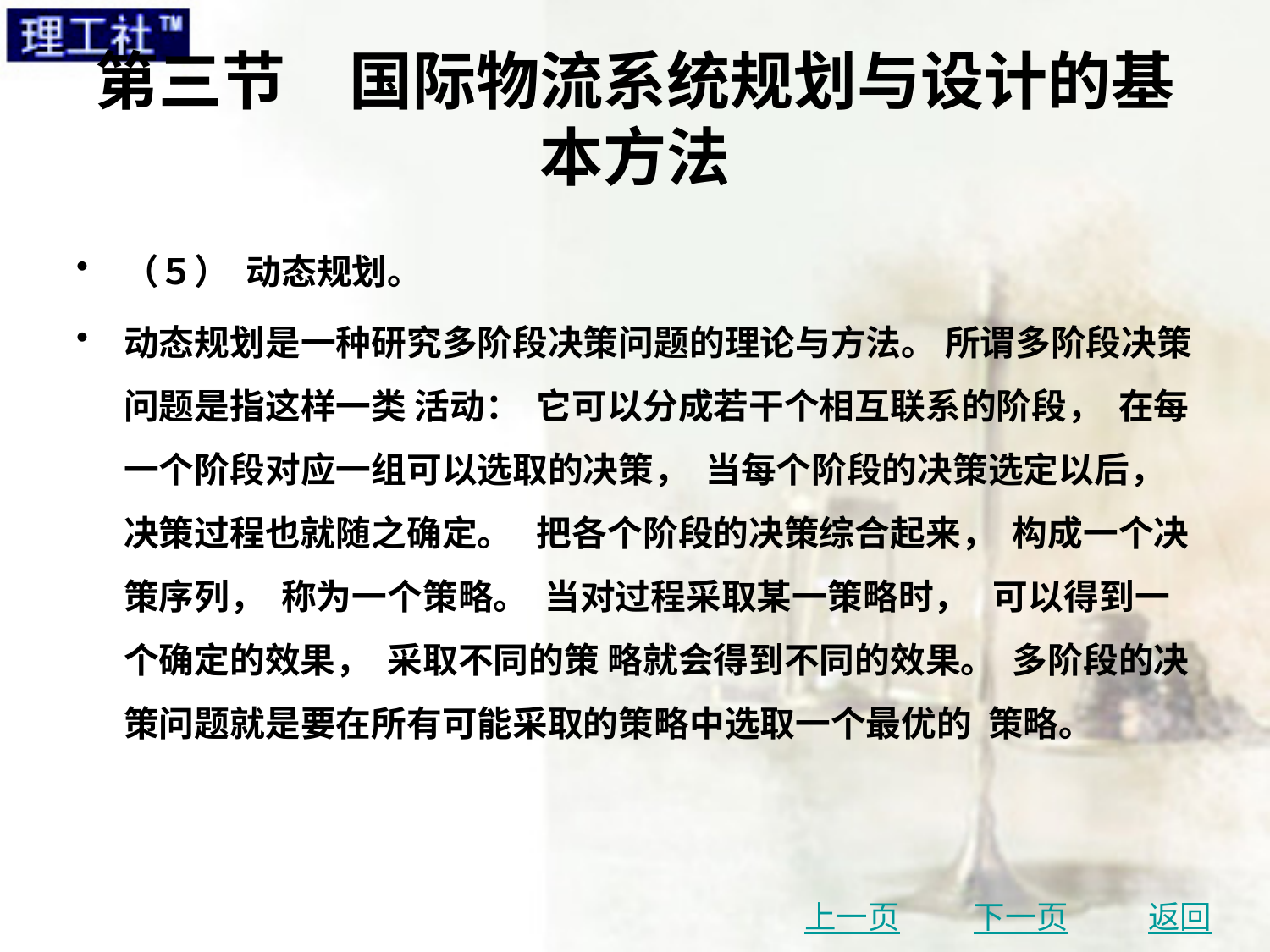

# 第三节　国际物流系统规划与设计的基本方法
（５）  动态规划。
动态规划是一种研究多阶段决策问题的理论与方法。 所谓多阶段决策问题是指这样一类 活动：  它可以分成若干个相互联系的阶段，  在每一个阶段对应一组可以选取的决策，  当每个阶段的决策选定以后，  决策过程也就随之确定。   把各个阶段的决策综合起来，  构成一个决策序列，  称为一个策略。  当对过程采取某一策略时，   可以得到一个确定的效果，  采取不同的策 略就会得到不同的效果。  多阶段的决策问题就是要在所有可能采取的策略中选取一个最优的  策略。

上一页
下一页
返回